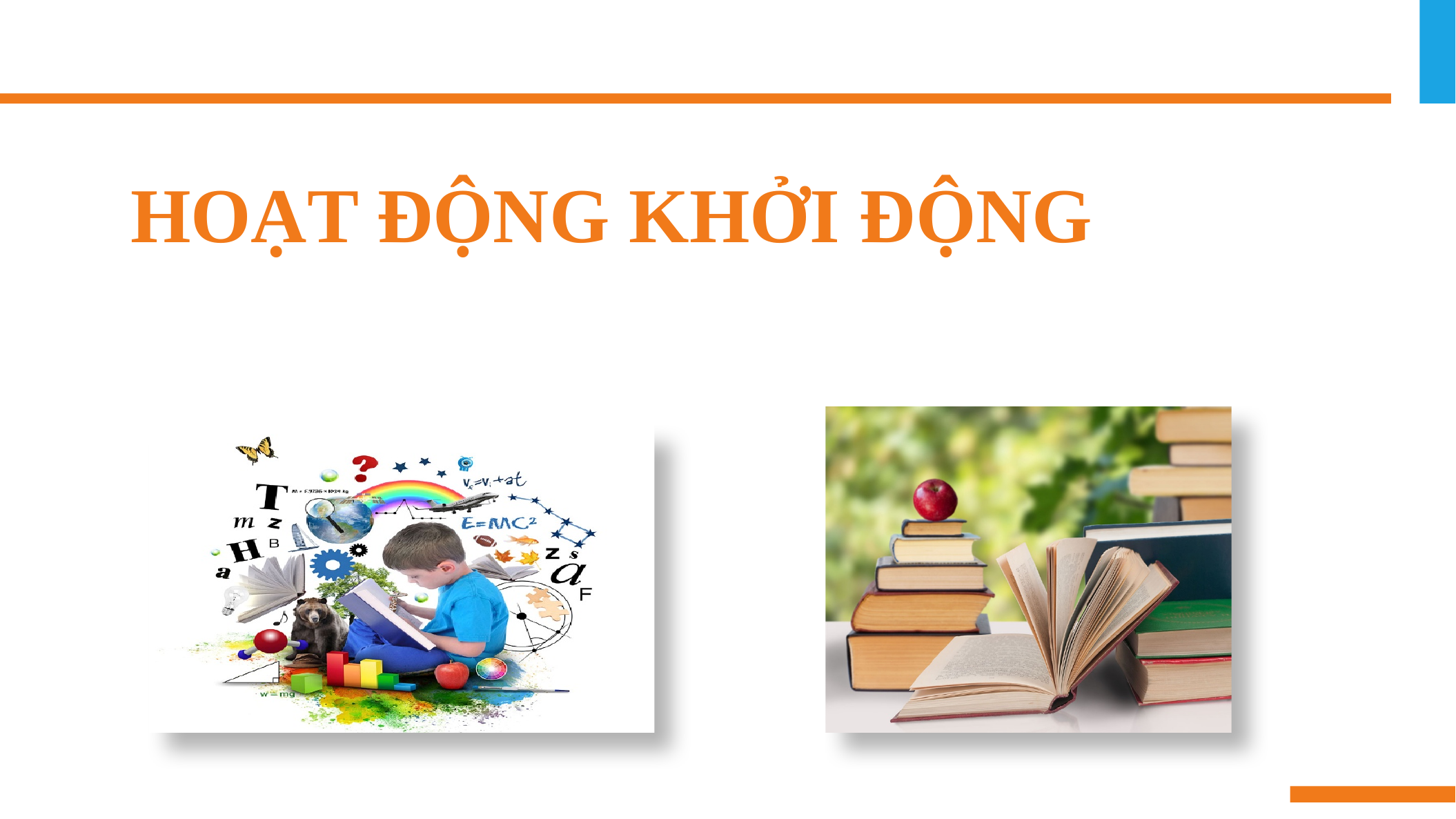

HOẠT ĐỘNG KHỞI ĐỘNG
点击请替换文字内容
ADD RELATED TITLE WORDS
点击请替换文字内容